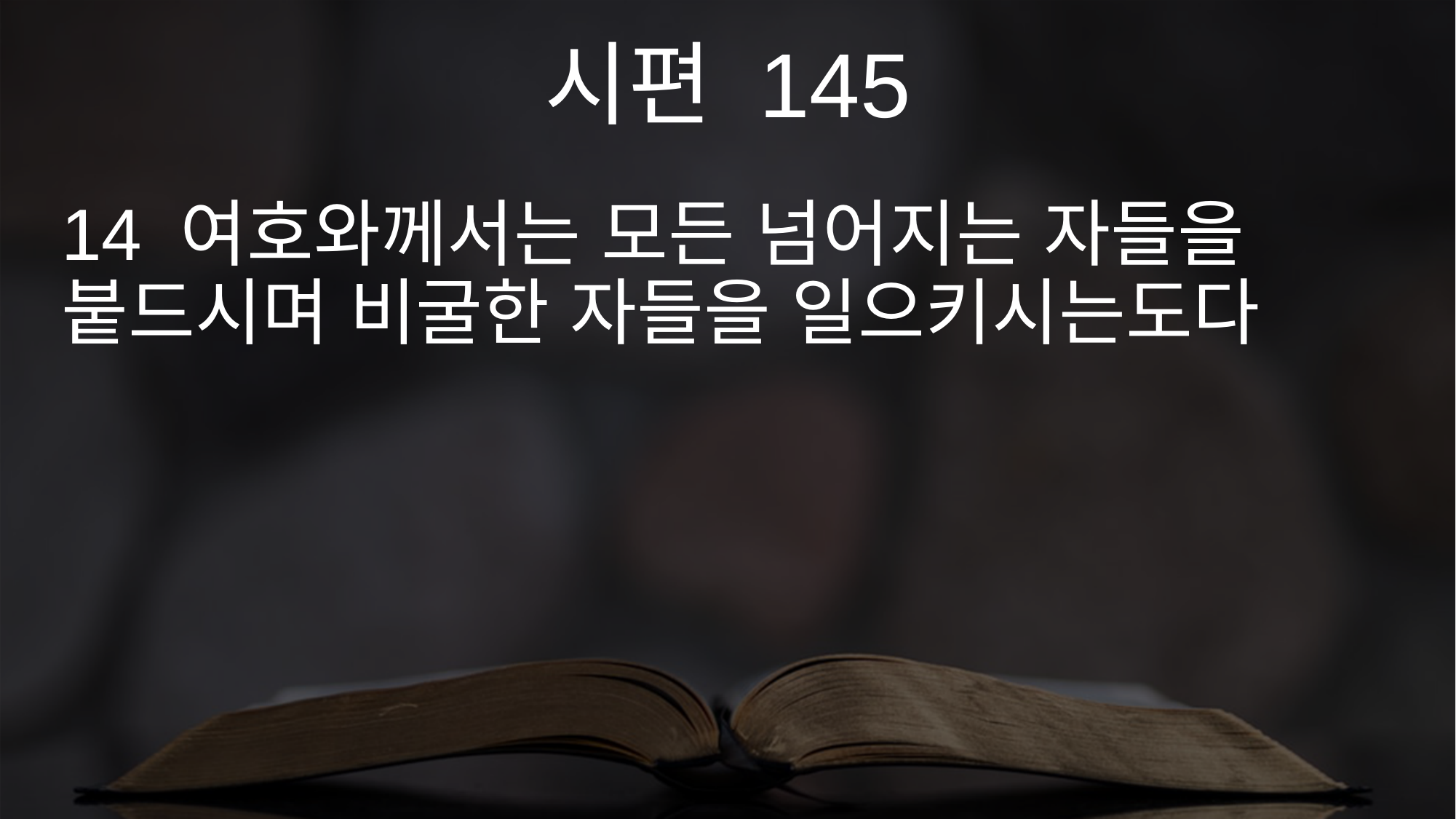

시편 145
14 여호와께서는 모든 넘어지는 자들을 붙드시며 비굴한 자들을 일으키시는도다